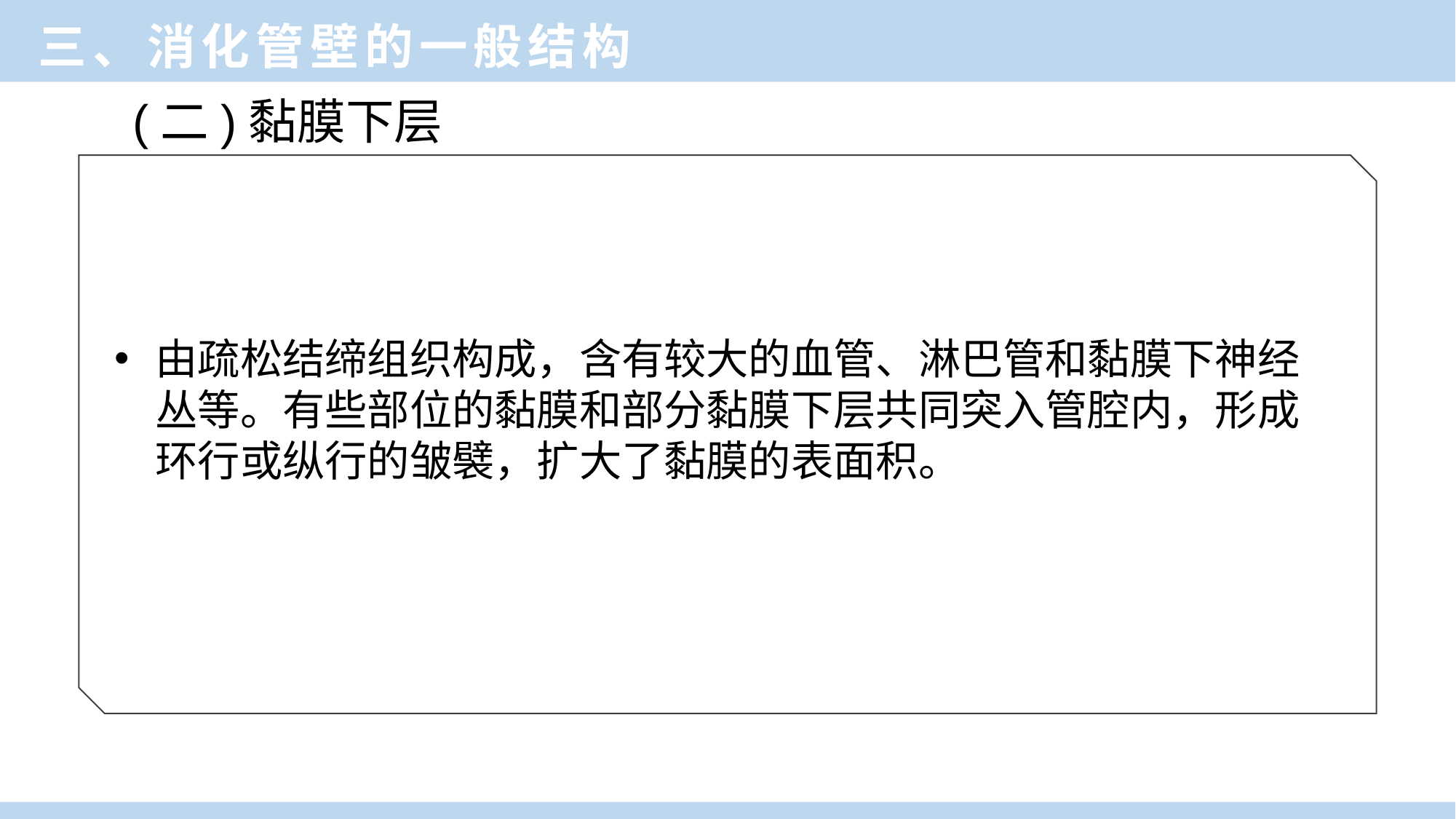

三、消化管壁的一般结构
(二)黏膜下层

由疏松结缔组织构成，含有较大的血管、淋巴管和黏膜下神经丛等。有些部位的黏膜和部分黏膜下层共同突入管腔内，形成环行或纵行的皱襞，扩大了黏膜的表面积。